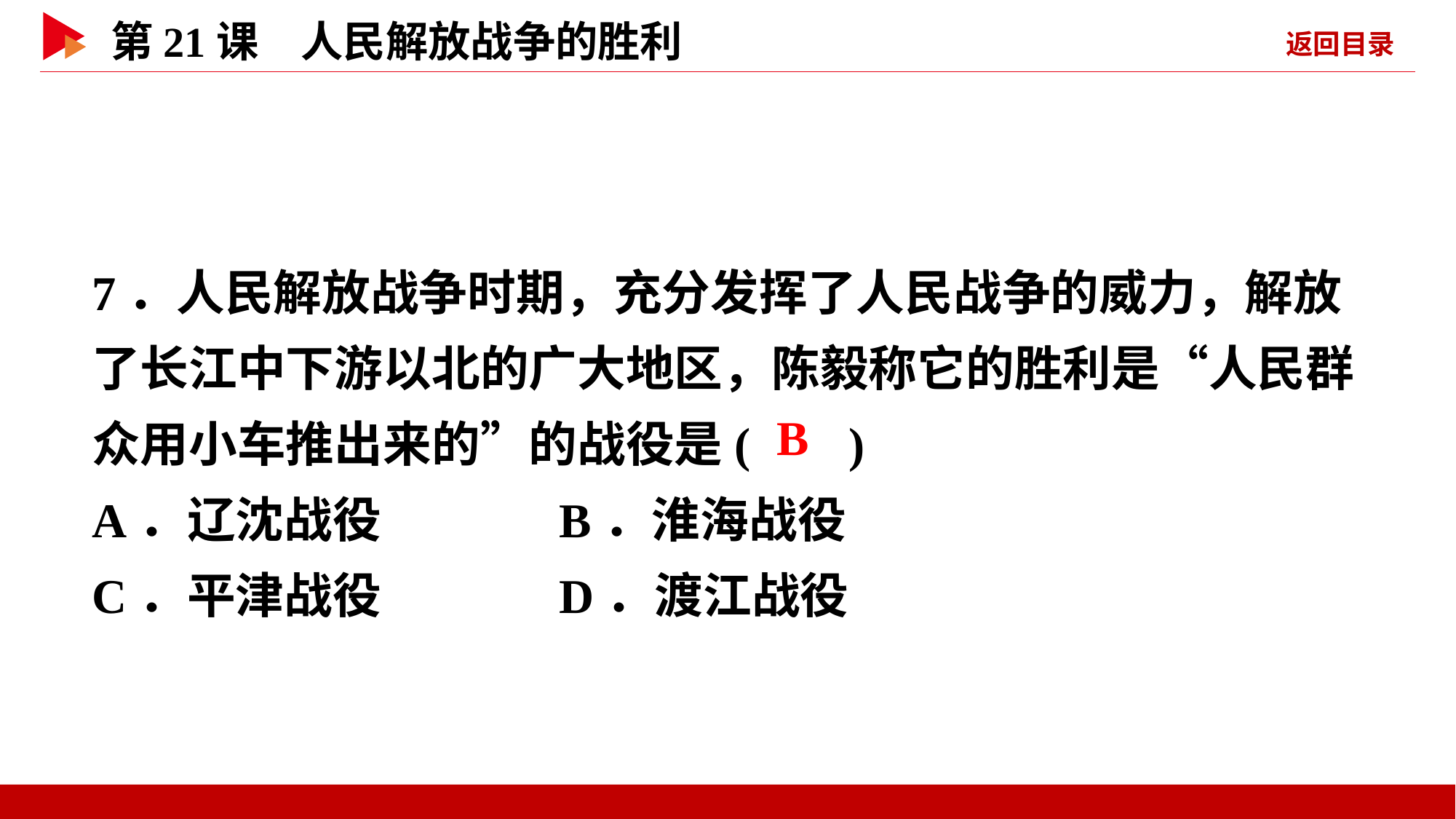

7．人民解放战争时期，充分发挥了人民战争的威力，解放了长江中下游以北的广大地区，陈毅称它的胜利是“人民群众用小车推出来的”的战役是(        )
A．辽沈战役               B．淮海战役
C．平津战役               D．渡江战役
   B